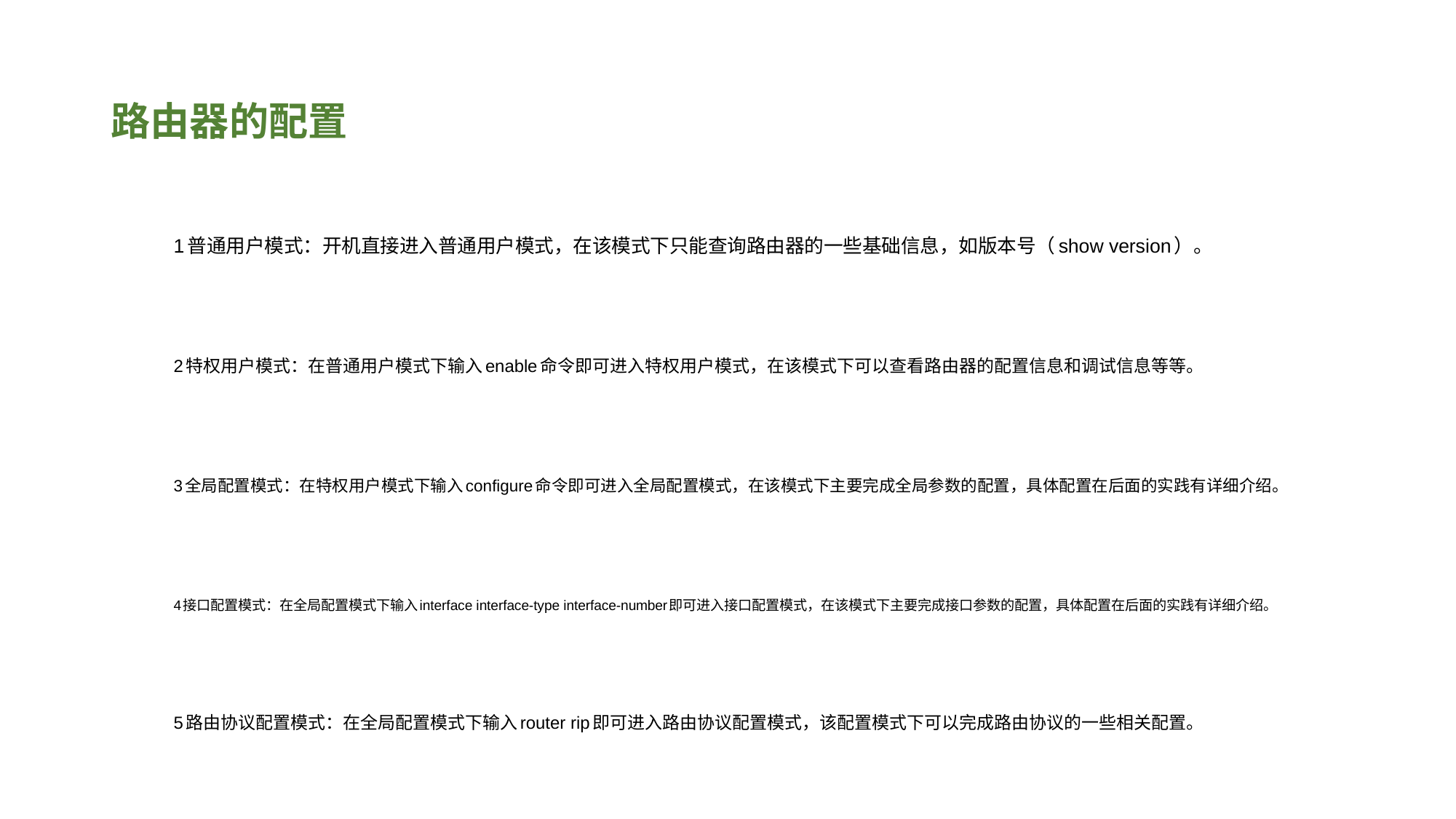

# 路由器的配置
1普通用户模式：开机直接进入普通用户模式，在该模式下只能查询路由器的一些基础信息，如版本号（show version）。
2特权用户模式：在普通用户模式下输入enable命令即可进入特权用户模式，在该模式下可以查看路由器的配置信息和调试信息等等。
3全局配置模式：在特权用户模式下输入configure命令即可进入全局配置模式，在该模式下主要完成全局参数的配置，具体配置在后面的实践有详细介绍。
4接口配置模式：在全局配置模式下输入interface interface-type interface-number即可进入接口配置模式，在该模式下主要完成接口参数的配置，具体配置在后面的实践有详细介绍。
5路由协议配置模式：在全局配置模式下输入router rip即可进入路由协议配置模式，该配置模式下可以完成路由协议的一些相关配置。